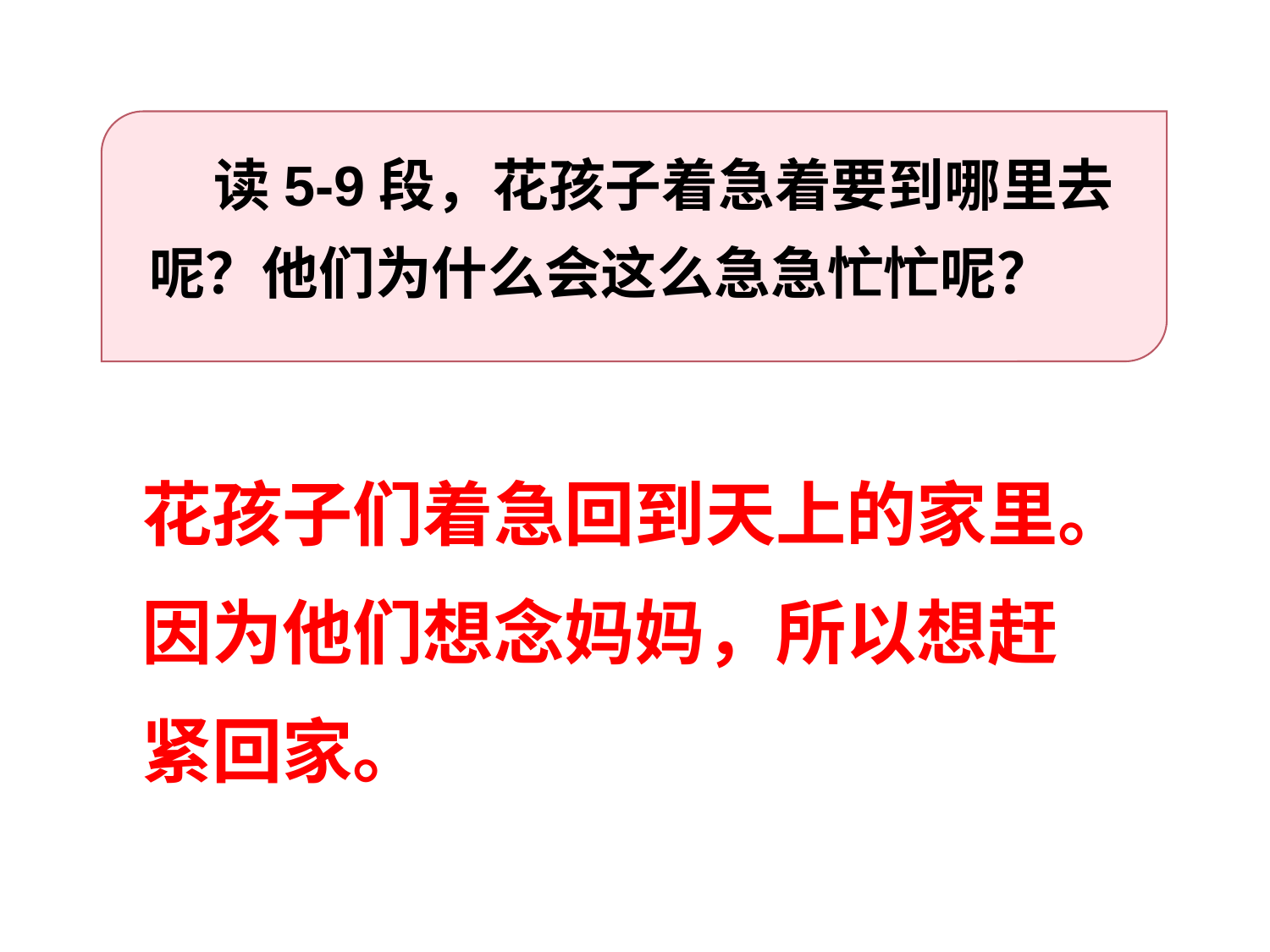

读5-9段，花孩子着急着要到哪里去呢？他们为什么会这么急急忙忙呢？
花孩子们着急回到天上的家里。因为他们想念妈妈，所以想赶紧回家。